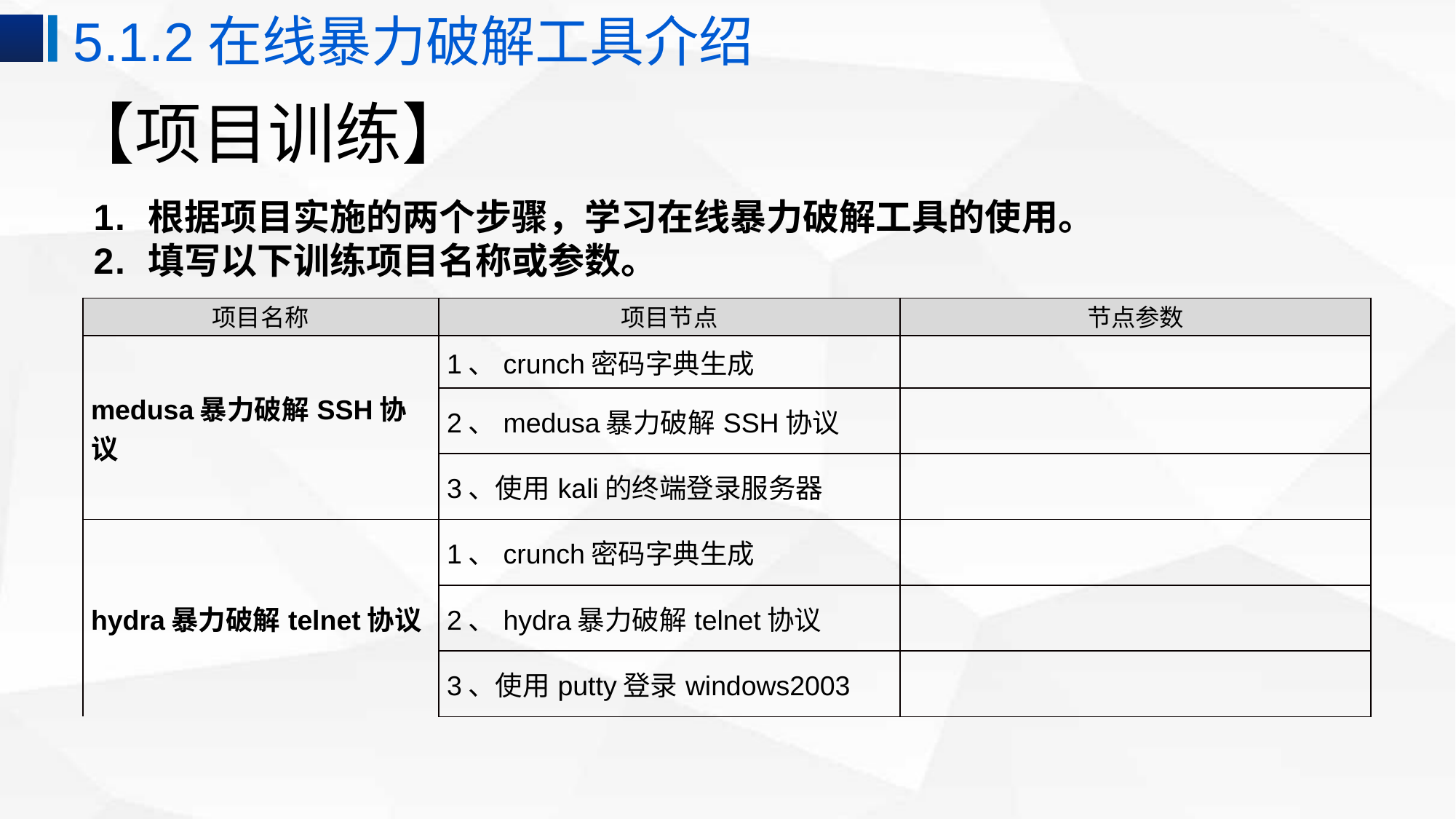

5.1.2在线暴力破解工具介绍

# 【项目训练】
根据项目实施的两个步骤，学习在线暴力破解工具的使用。
填写以下训练项目名称或参数。
| 项目名称 | 项目节点 | 节点参数 |
| --- | --- | --- |
| medusa暴力破解SSH协议 | 1、crunch密码字典生成 |  |
|  | 2、medusa暴力破解SSH协议 |  |
|  | 3、使用kali的终端登录服务器 |  |
| hydra暴力破解telnet协议 | 1、crunch密码字典生成 |  |
|  | 2、hydra暴力破解telnet协议 |  |
|  | 3、使用putty登录windows2003 |  |